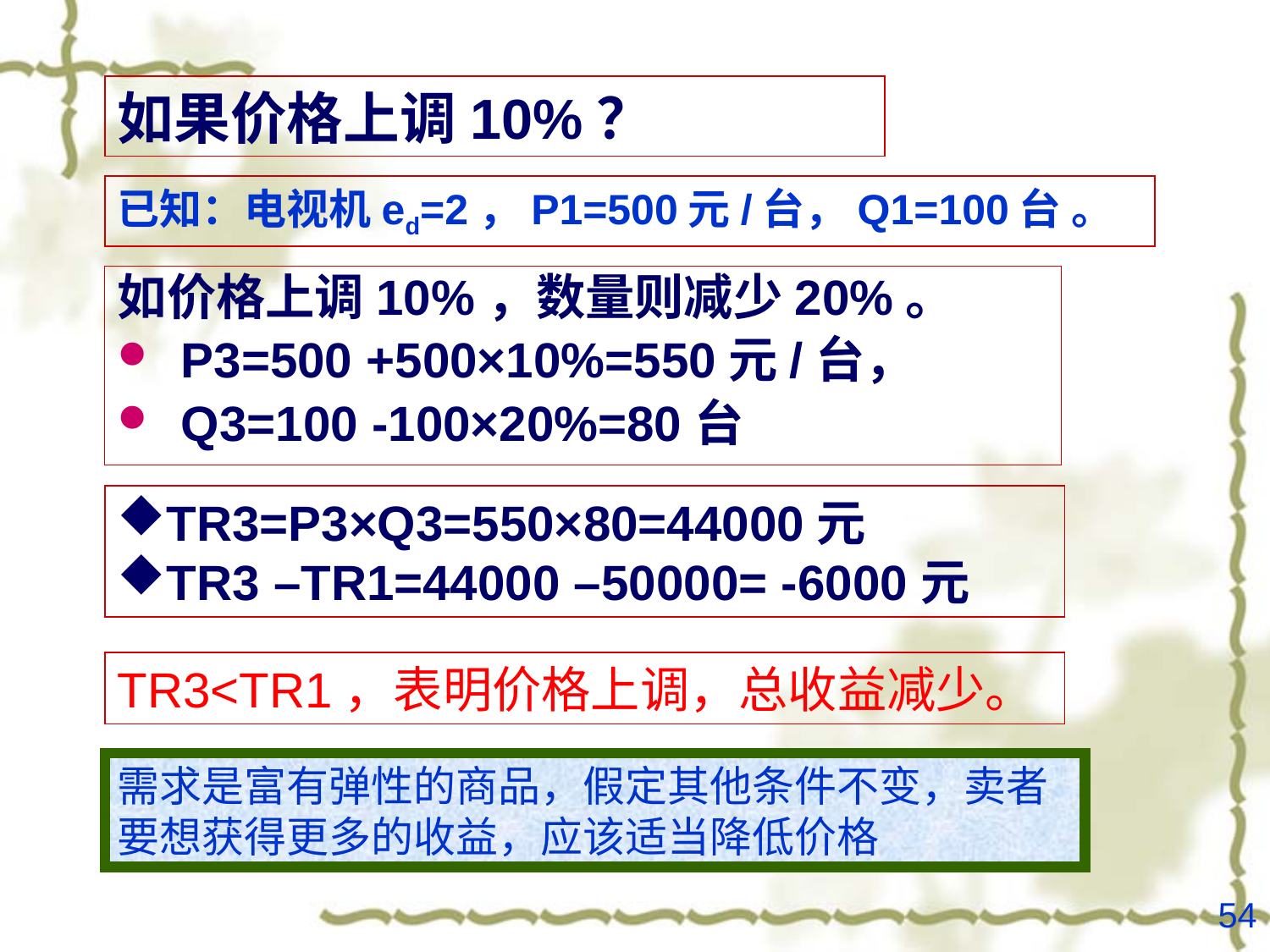

#
如果价格上调10%？
已知：电视机ed=2，P1=500元/台，Q1=100台 。
如价格上调10%，数量则减少20%。
P3=500 +500×10%=550元/台，
Q3=100 -100×20%=80台
TR3=P3×Q3=550×80=44000元
TR3 –TR1=44000 –50000= -6000元
TR3<TR1，表明价格上调，总收益减少。
需求是富有弹性的商品，假定其他条件不变，卖者要想获得更多的收益，应该适当降低价格
54